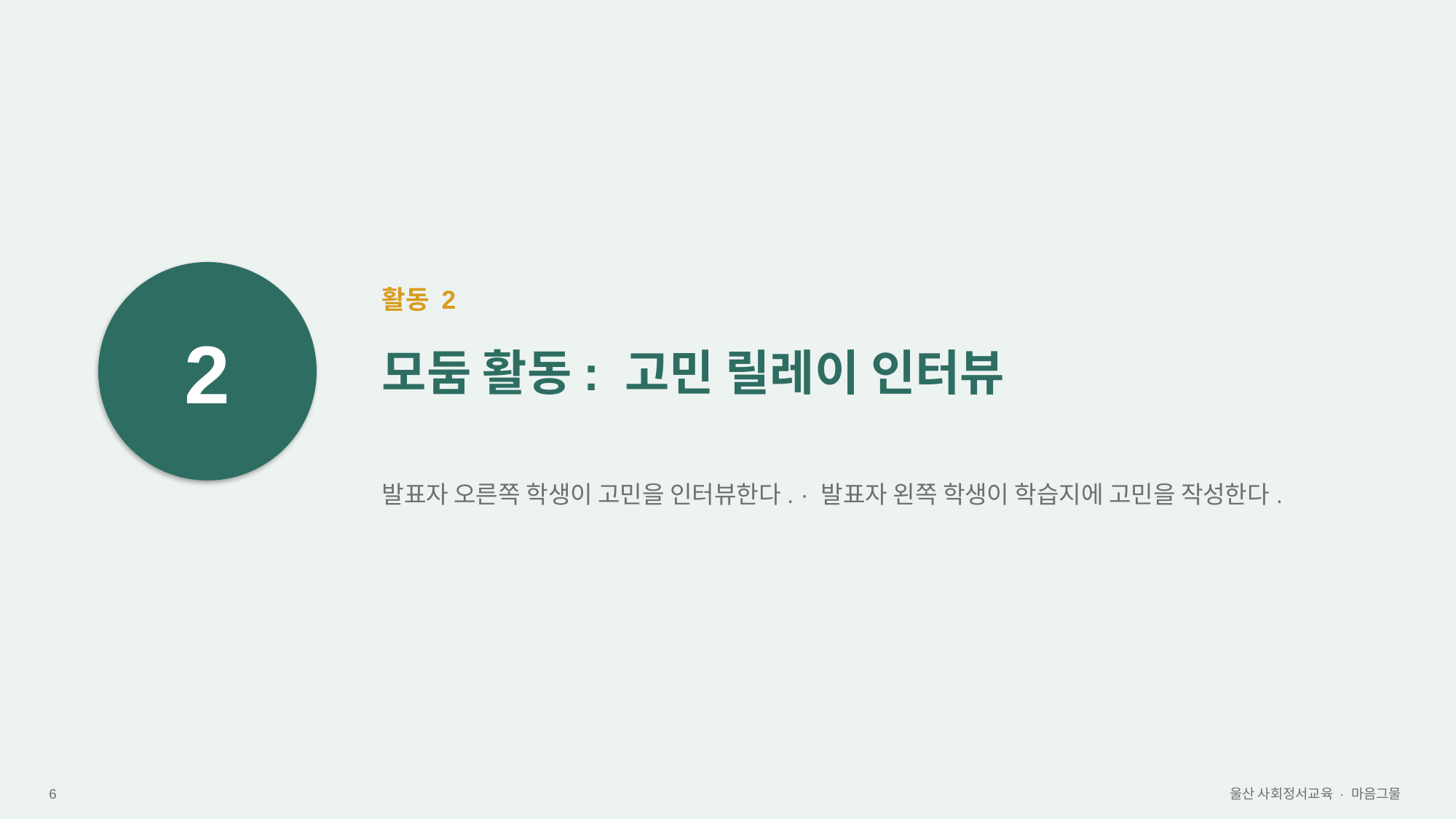

2
활동 2
모둠 활동: 고민 릴레이 인터뷰
발표자 오른쪽 학생이 고민을 인터뷰한다. · 발표자 왼쪽 학생이 학습지에 고민을 작성한다.
6
울산 사회정서교육 · 마음그물